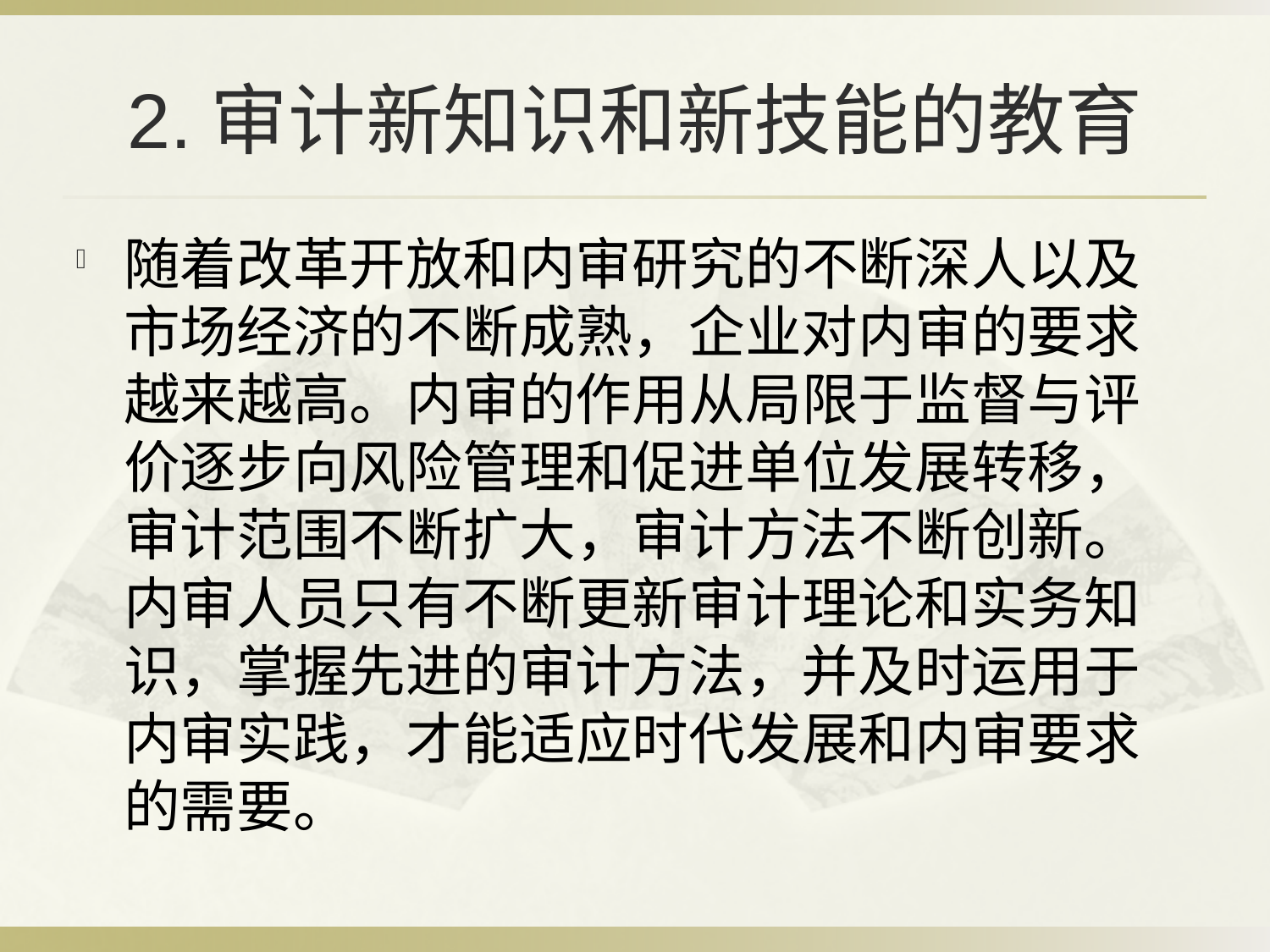

# 2.审计新知识和新技能的教育
随着改革开放和内审研究的不断深人以及市场经济的不断成熟，企业对内审的要求越来越高。内审的作用从局限于监督与评价逐步向风险管理和促进单位发展转移，审计范围不断扩大，审计方法不断创新。内审人员只有不断更新审计理论和实务知识，掌握先进的审计方法，并及时运用于内审实践，才能适应时代发展和内审要求的需要。